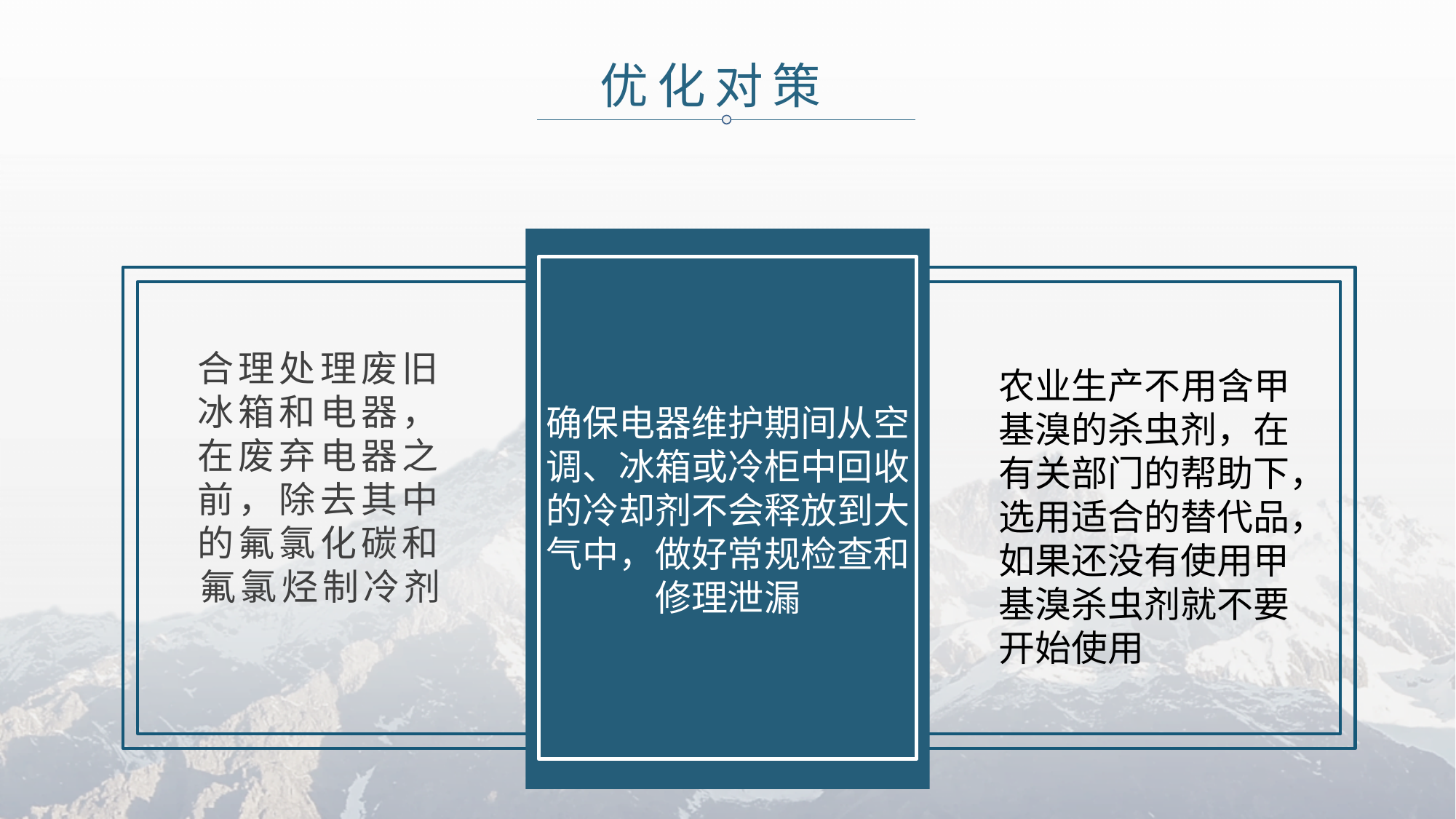

优化对策

确保电器维护期间从空调、冰箱或冷柜中回收的冷却剂不会释放到大气中，做好常规检查和修理泄漏

合理处理废旧冰箱和电器，在废弃电器之前，除去其中的氟氯化碳和氟氯烃制冷剂
农业生产不用含甲基溴的杀虫剂，在有关部门的帮助下，选用适合的替代品，如果还没有使用甲基溴杀虫剂就不要开始使用